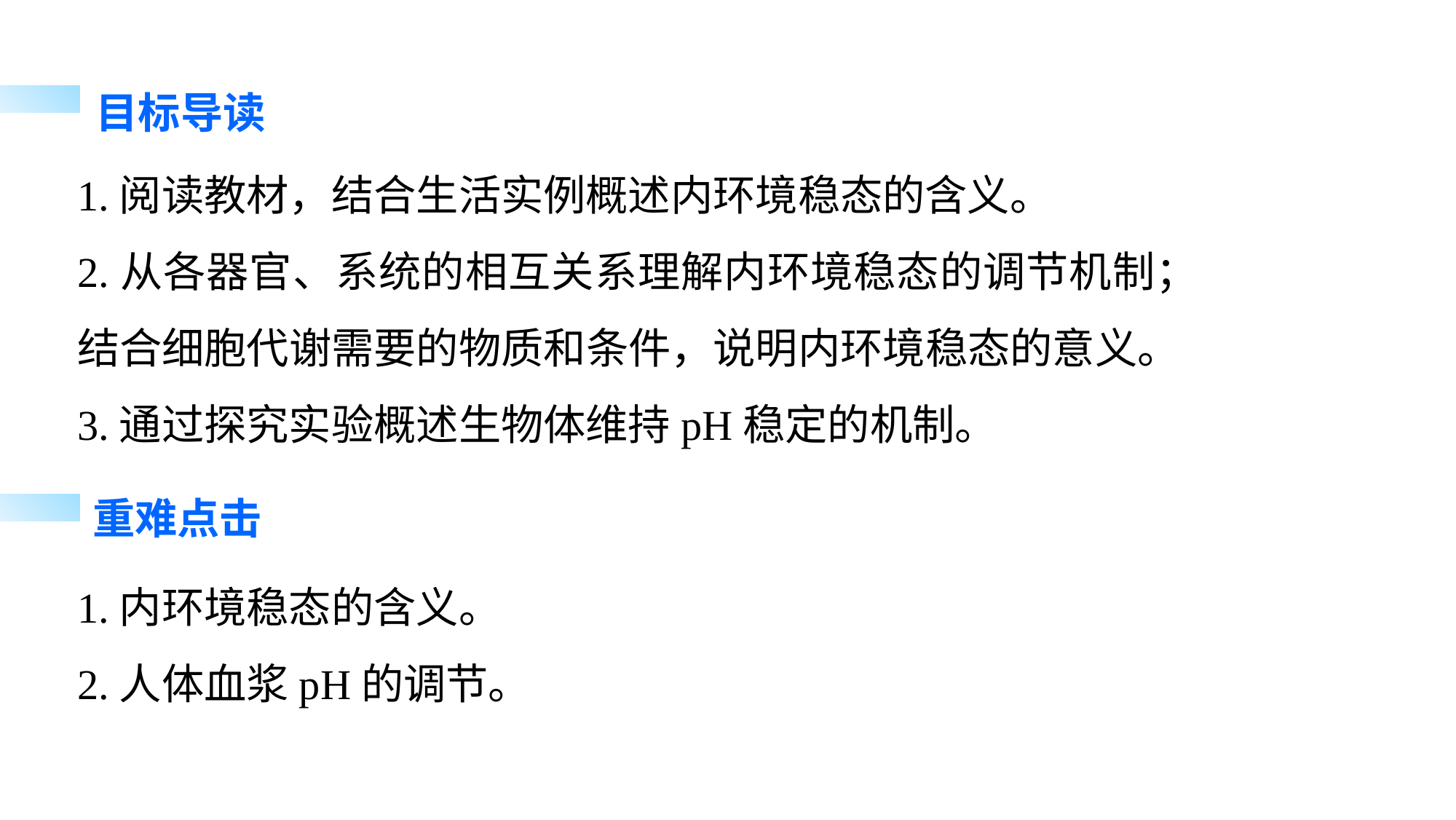

目标导读

1.阅读教材，结合生活实例概述内环境稳态的含义。
2.从各器官、系统的相互关系理解内环境稳态的调节机制；结合细胞代谢需要的物质和条件，说明内环境稳态的意义。
3.通过探究实验概述生物体维持pH稳定的机制。
重难点击

1.内环境稳态的含义。
2.人体血浆pH的调节。